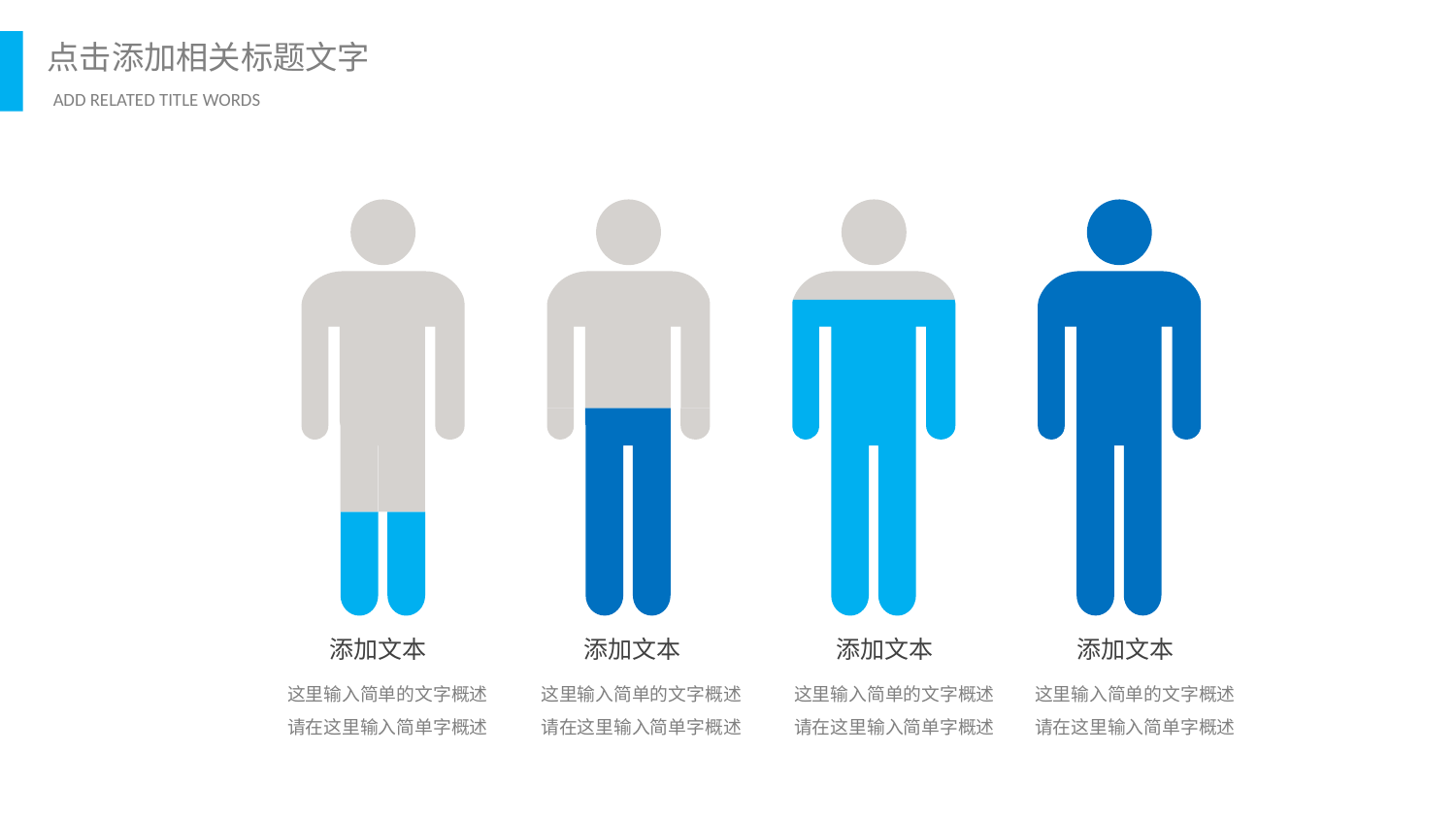

添加文本
添加文本
添加文本
添加文本
这里输入简单的文字概述请在这里输入简单字概述
这里输入简单的文字概述请在这里输入简单字概述
这里输入简单的文字概述请在这里输入简单字概述
这里输入简单的文字概述请在这里输入简单字概述